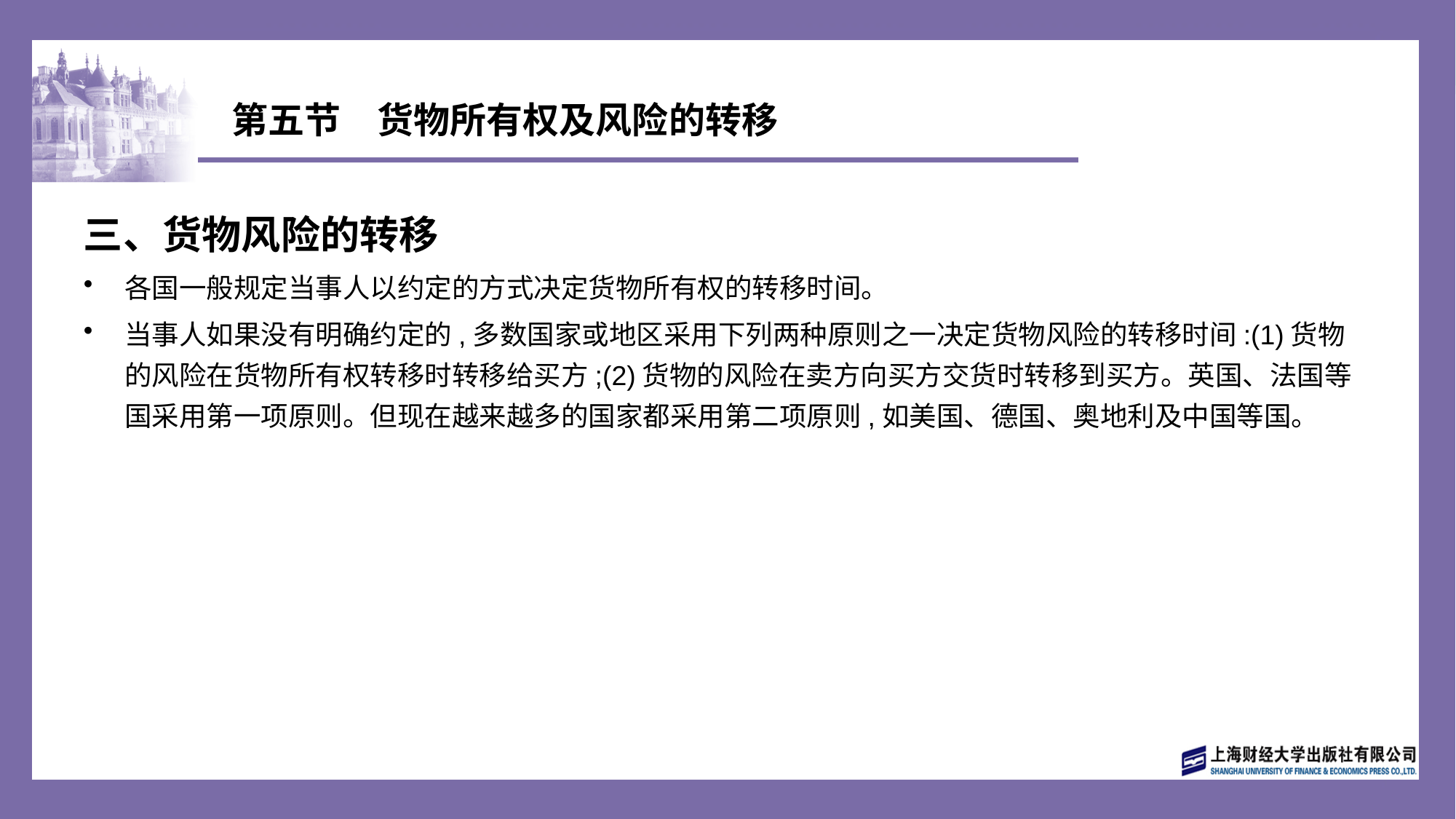

# 第五节　货物所有权及风险的转移
三、货物风险的转移
各国一般规定当事人以约定的方式决定货物所有权的转移时间。
当事人如果没有明确约定的,多数国家或地区采用下列两种原则之一决定货物风险的转移时间:(1)货物的风险在货物所有权转移时转移给买方;(2)货物的风险在卖方向买方交货时转移到买方。英国、法国等国采用第一项原则。但现在越来越多的国家都采用第二项原则,如美国、德国、奥地利及中国等国。